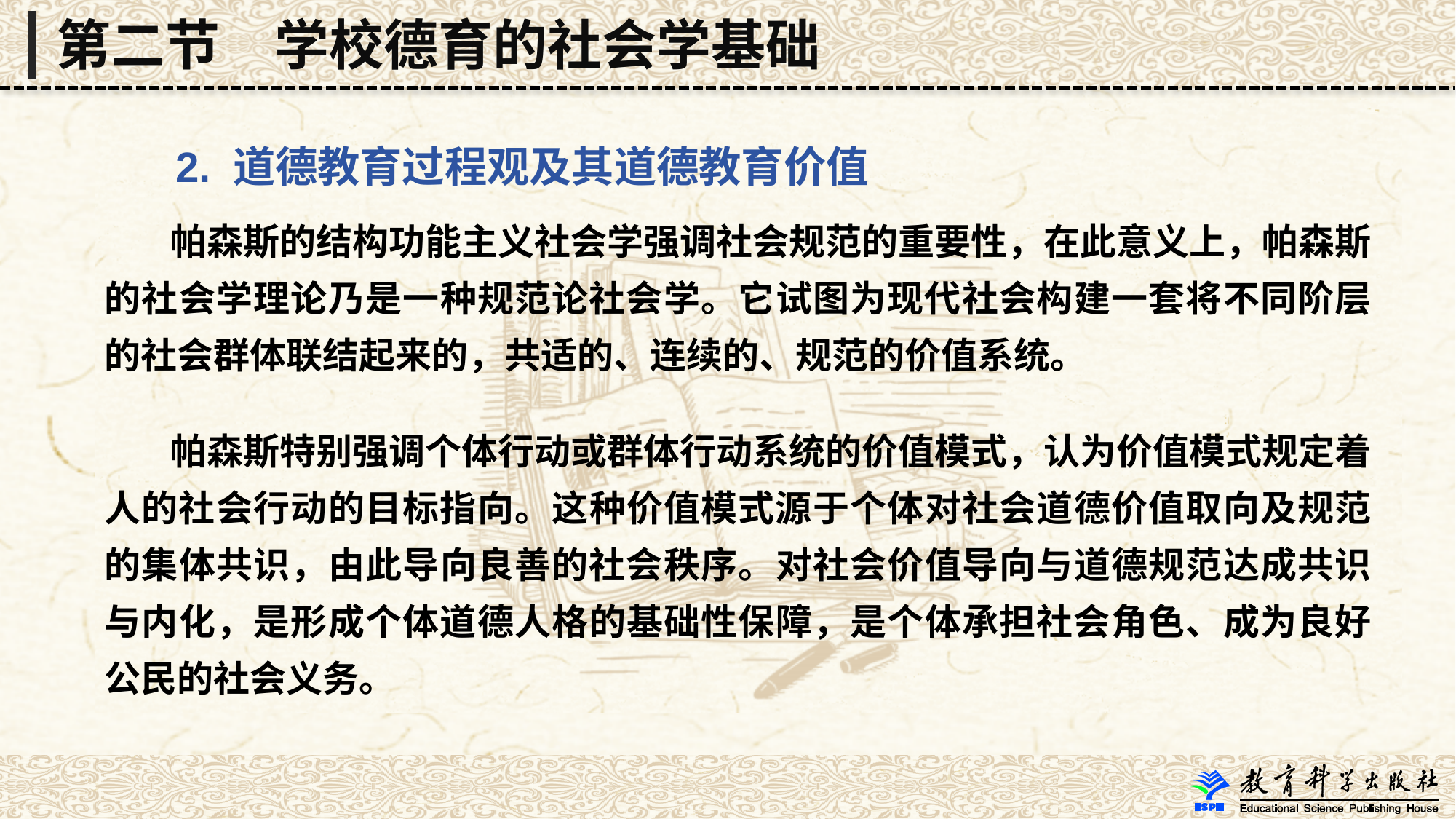

第二节　学校德育的社会学基础
      2. 道德教育过程观及其道德教育价值

       帕森斯的结构功能主义社会学强调社会规范的重要性，在此意义上，帕森斯的社会学理论乃是一种规范论社会学。它试图为现代社会构建一套将不同阶层的社会群体联结起来的，共适的、连续的、规范的价值系统。

       帕森斯特别强调个体行动或群体行动系统的价值模式，认为价值模式规定着人的社会行动的目标指向。这种价值模式源于个体对社会道德价值取向及规范的集体共识，由此导向良善的社会秩序。对社会价值导向与道德规范达成共识与内化，是形成个体道德人格的基础性保障，是个体承担社会角色、成为良好公民的社会义务。